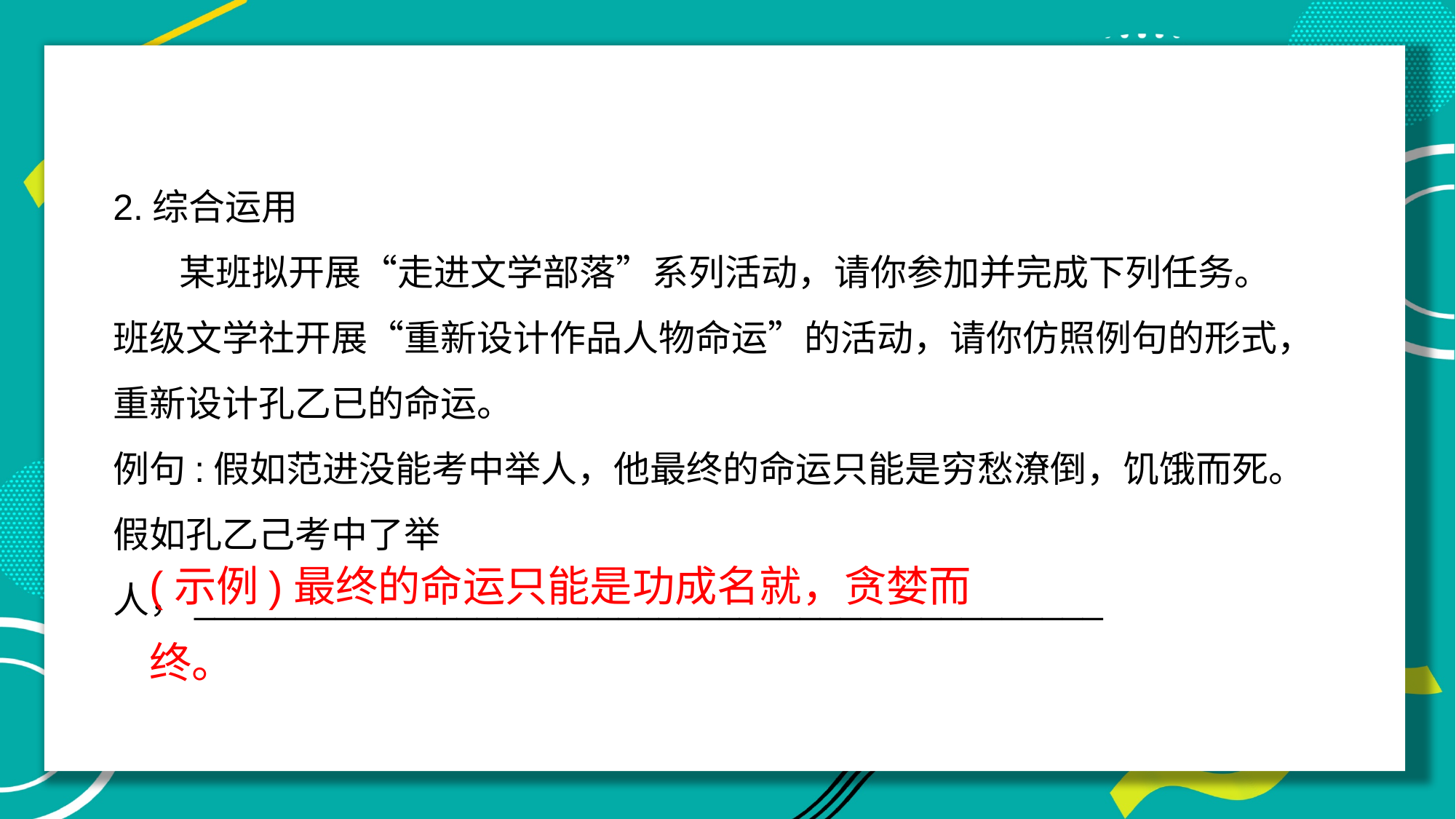

2.综合运用
       某班拟开展“走进文学部落”系列活动，请你参加并完成下列任务。
班级文学社开展“重新设计作品人物命运”的活动，请你仿照例句的形式，重新设计孔乙已的命运。
例句:假如范进没能考中举人，他最终的命运只能是穷愁潦倒，饥饿而死。假如孔乙己考中了举人，_____________________________________________
(示例)最终的命运只能是功成名就，贪婪而终。